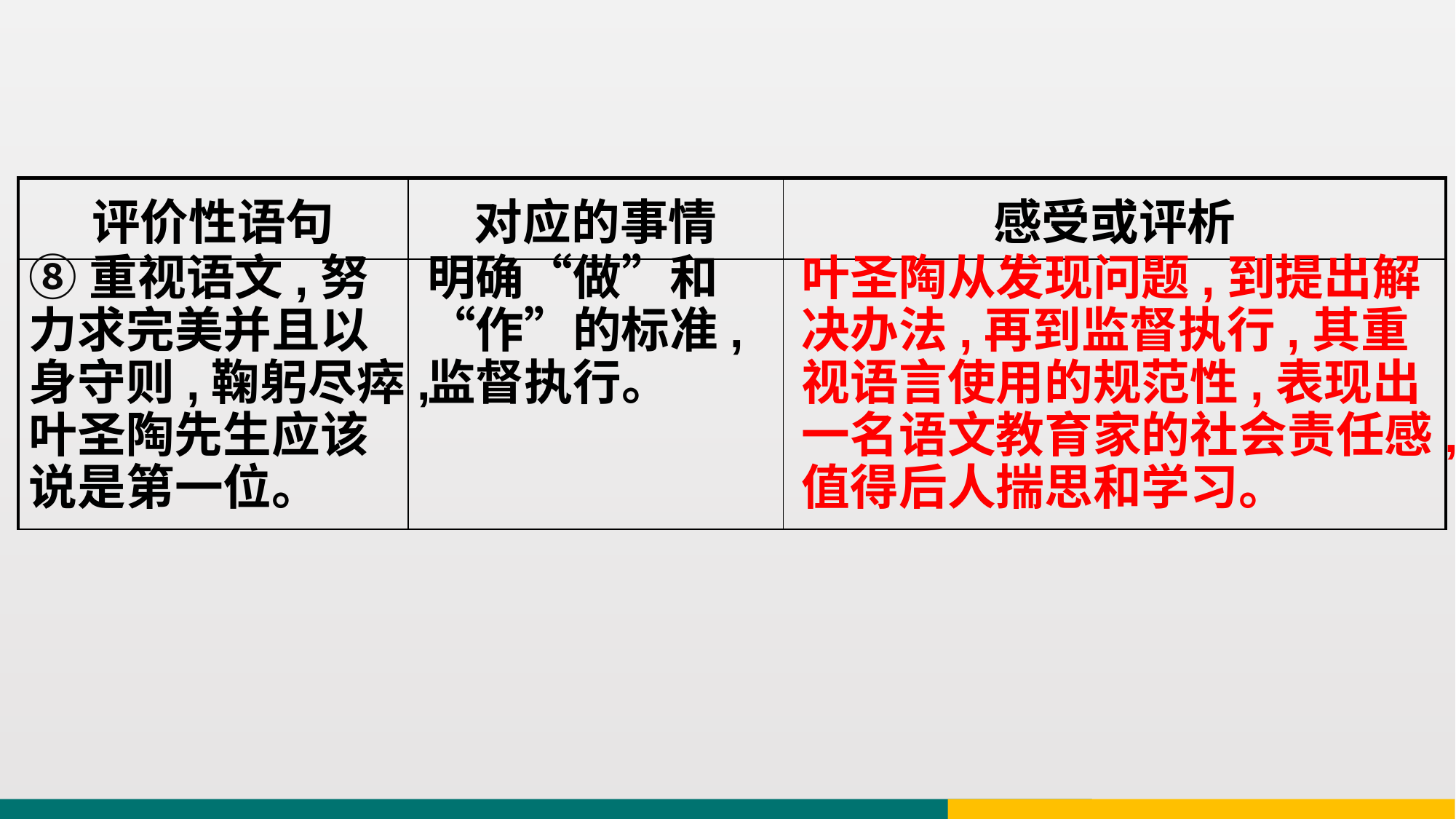

| 评价性语句 | 对应的事情 | 感受或评析 |
| --- | --- | --- |
|  |  |  |
⑧重视语文,努力求完美并且以身守则,鞠躬尽瘁,叶圣陶先生应该说是第一位。
明确“做”和“作”的标准,监督执行。
叶圣陶从发现问题,到提出解决办法,再到监督执行,其重视语言使用的规范性,表现出一名语文教育家的社会责任感,值得后人揣思和学习。
。